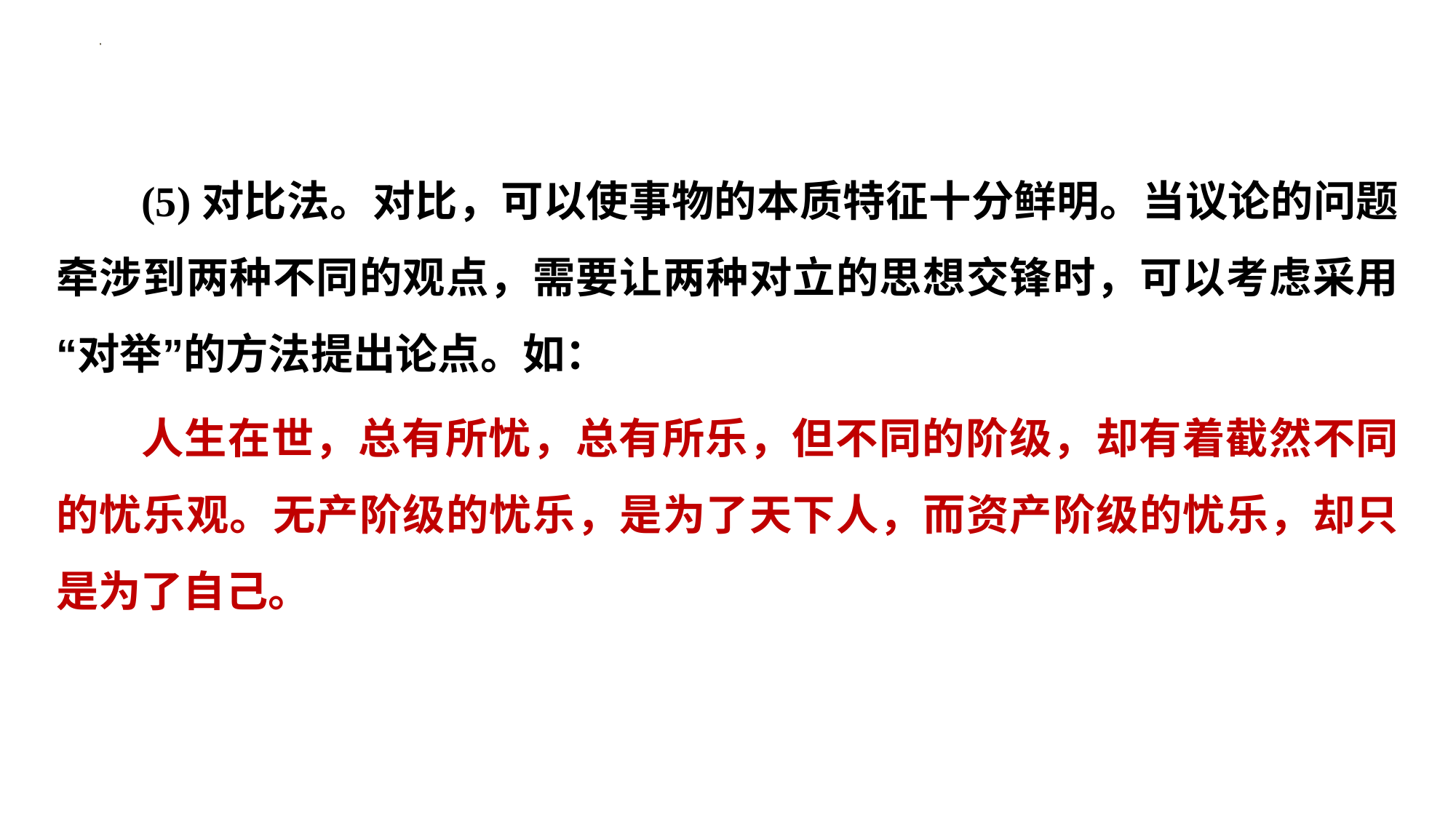

(5)对比法。对比，可以使事物的本质特征十分鲜明。当议论的问题牵涉到两种不同的观点，需要让两种对立的思想交锋时，可以考虑采用“对举”的方法提出论点。如：
人生在世，总有所忧，总有所乐，但不同的阶级，却有着截然不同的忧乐观。无产阶级的忧乐，是为了天下人，而资产阶级的忧乐，却只是为了自己。